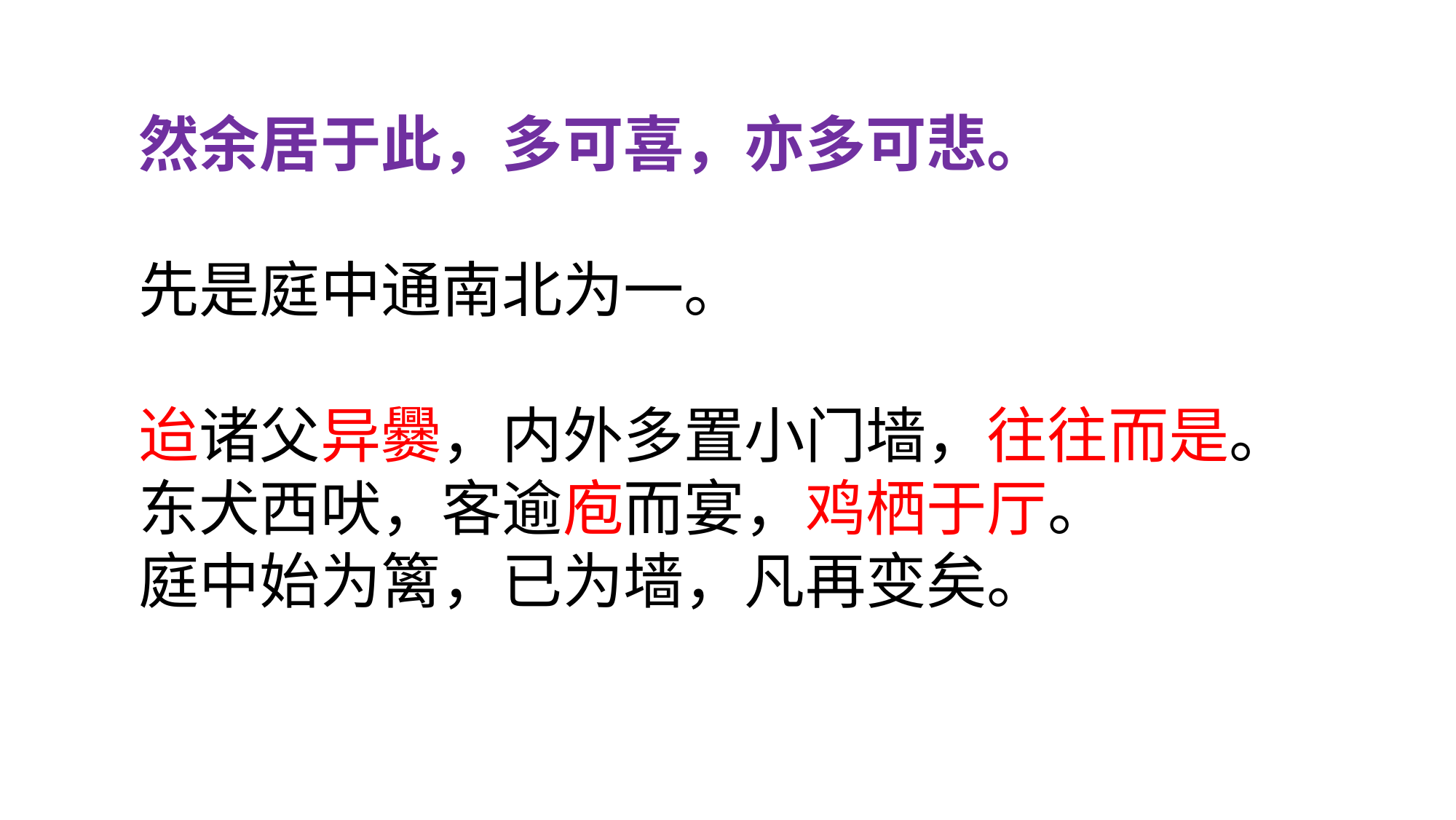

然余居于此，多可喜，亦多可悲。

先是庭中通南北为一。

迨诸父异爨，内外多置小门墙，往往而是。
东犬西吠，客逾庖而宴，鸡栖于厅。
庭中始为篱，已为墙，凡再变矣。